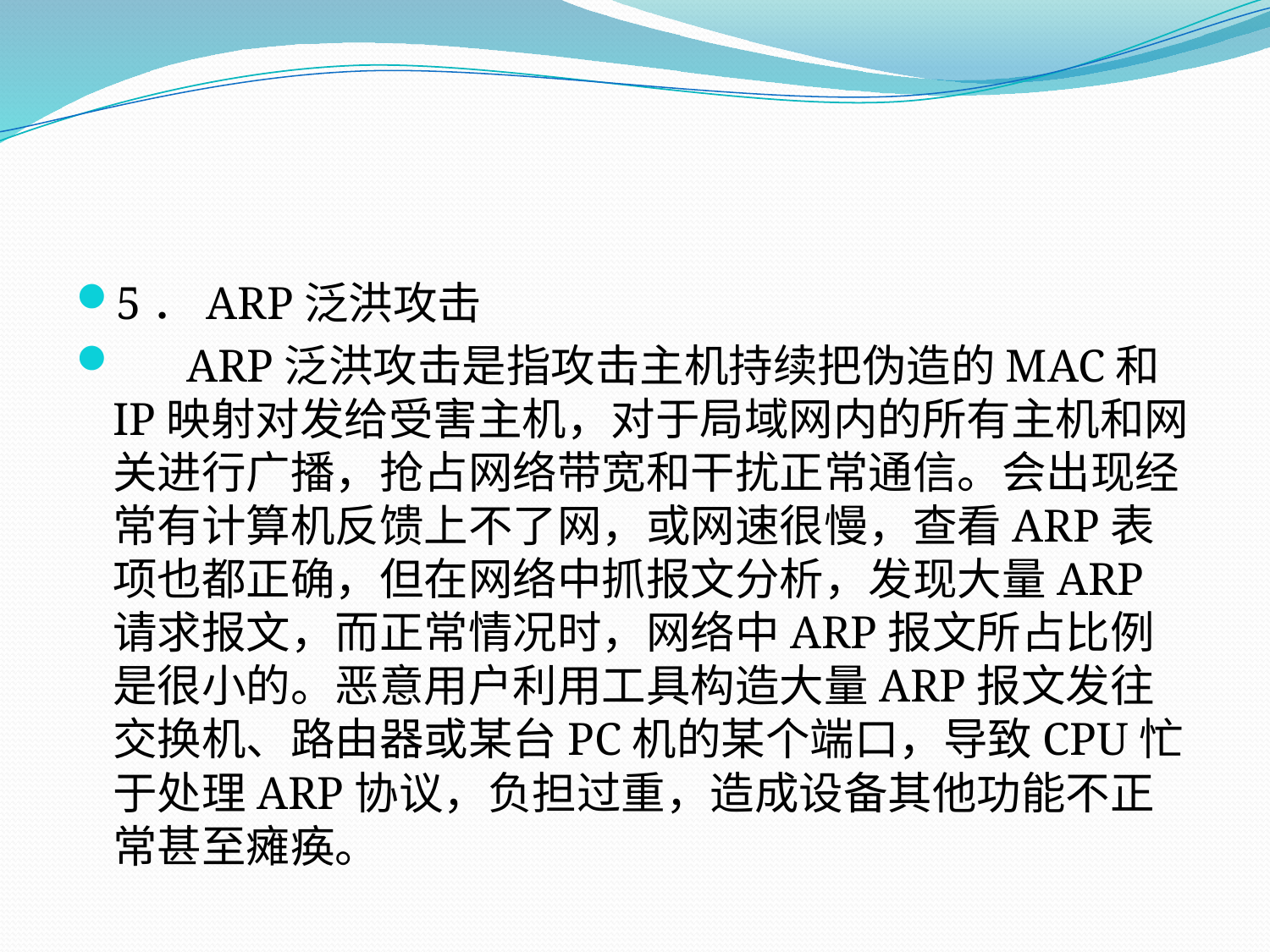

#
5．ARP泛洪攻击
      ARP泛洪攻击是指攻击主机持续把伪造的MAC和IP映射对发给受害主机，对于局域网内的所有主机和网关进行广播，抢占网络带宽和干扰正常通信。会出现经常有计算机反馈上不了网，或网速很慢，查看ARP表项也都正确，但在网络中抓报文分析，发现大量ARP请求报文，而正常情况时，网络中ARP报文所占比例是很小的。恶意用户利用工具构造大量ARP报文发往交换机、路由器或某台PC机的某个端口，导致CPU忙于处理ARP协议，负担过重，造成设备其他功能不正常甚至瘫痪。